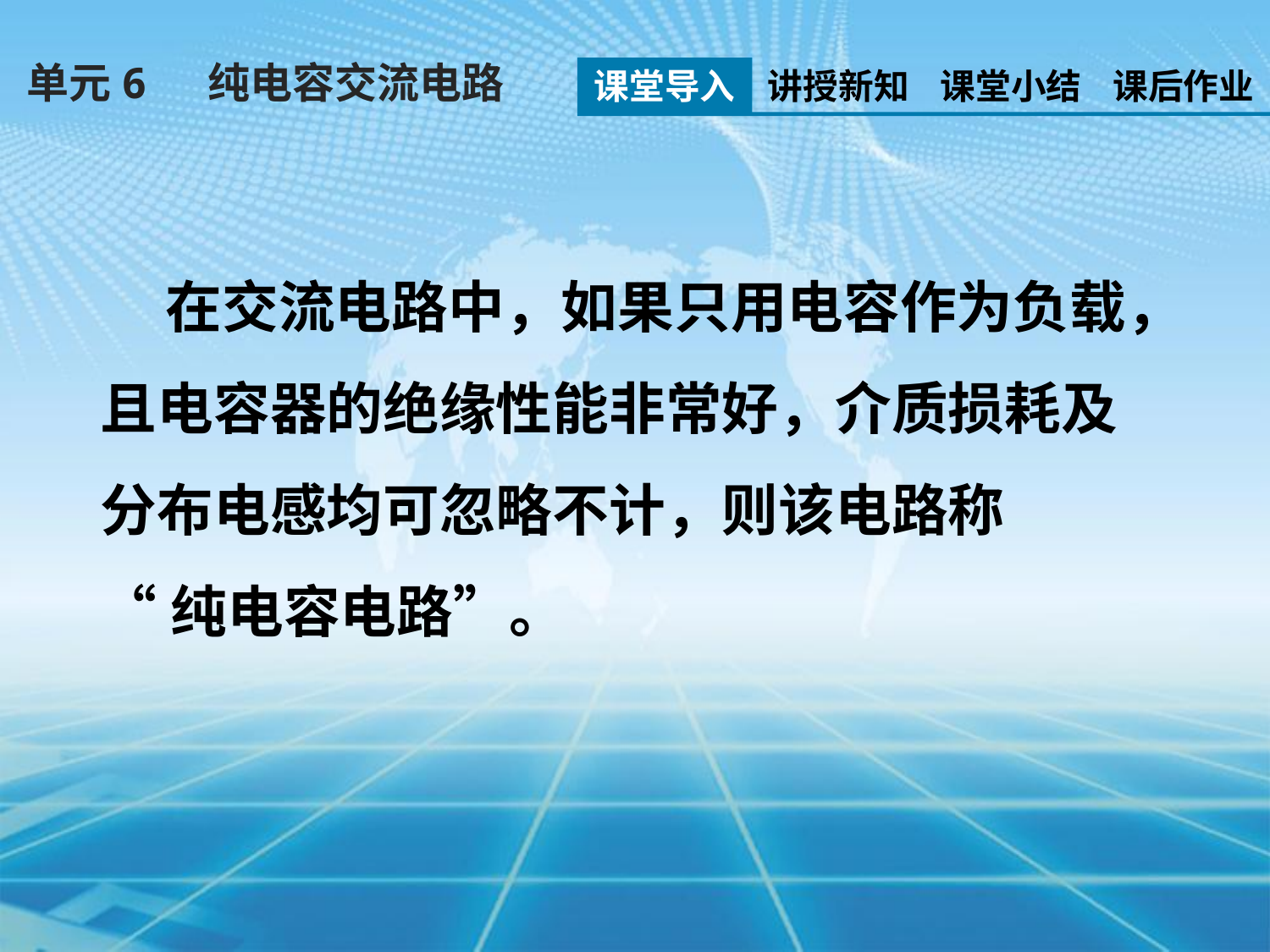

单元6  纯电容交流电路
课堂导入
讲授新知
课堂小结
课后作业
    在交流电路中，如果只用电容作为负载，且电容器的绝缘性能非常好，介质损耗及分布电感均可忽略不计，则该电路称
“纯电容电路”。